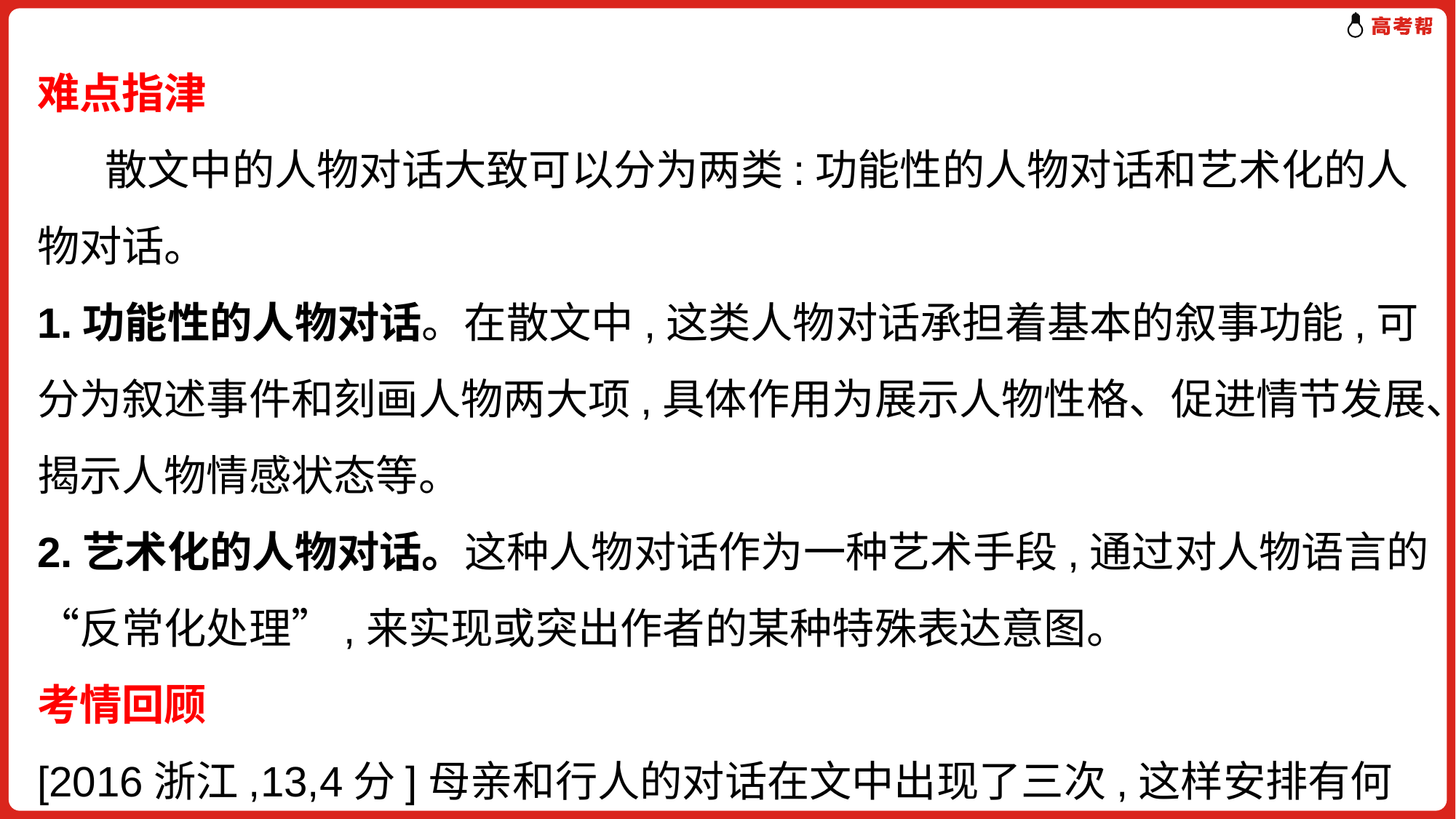

难点指津
      散文中的人物对话大致可以分为两类:功能性的人物对话和艺术化的人物对话。
1.功能性的人物对话。在散文中,这类人物对话承担着基本的叙事功能,可分为叙述事件和刻画人物两大项,具体作用为展示人物性格、促进情节发展、揭示人物情感状态等。
2.艺术化的人物对话。这种人物对话作为一种艺术手段,通过对人物语言的“反常化处理”,来实现或突出作者的某种特殊表达意图。
考情回顾
[2016浙江,13,4分]母亲和行人的对话在文中出现了三次,这样安排有何用意?